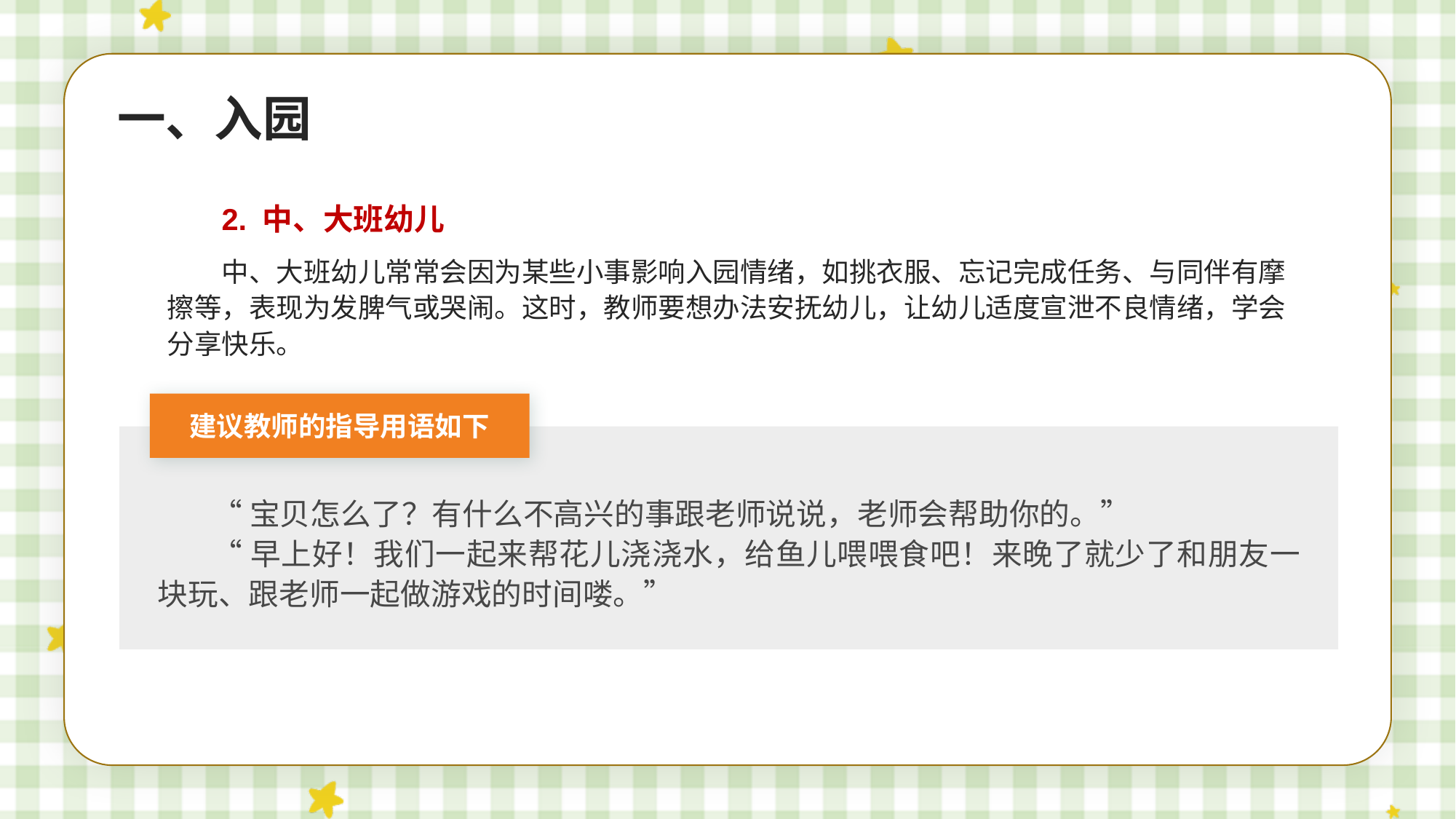

一、入园
2. 中、大班幼儿
中、大班幼儿常常会因为某些小事影响入园情绪，如挑衣服、忘记完成任务、与同伴有摩擦等，表现为发脾气或哭闹。这时，教师要想办法安抚幼儿，让幼儿适度宣泄不良情绪，学会分享快乐。
建议教师的指导用语如下
“宝贝怎么了？有什么不高兴的事跟老师说说，老师会帮助你的。”
“早上好！我们一起来帮花儿浇浇水，给鱼儿喂喂食吧！来晚了就少了和朋友一块玩、跟老师一起做游戏的时间喽。”